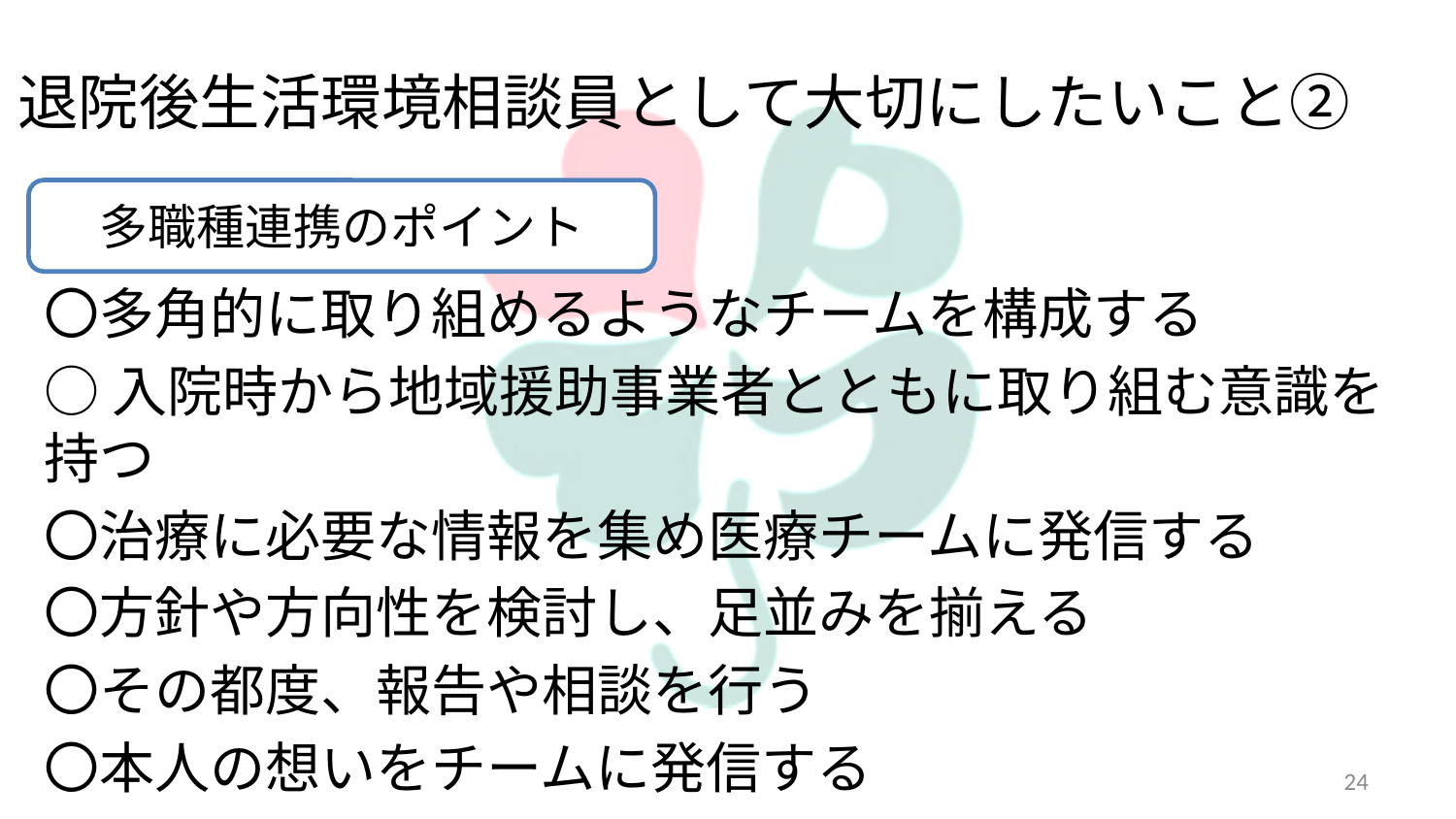

# 退院後生活環境相談員として大切にしたいこと②
多職種連携のポイント
〇多角的に取り組めるようなチームを構成する
○入院時から地域援助事業者とともに取り組む意識を持つ
〇治療に必要な情報を集め医療チームに発信する
〇方針や方向性を検討し、足並みを揃える
〇その都度、報告や相談を行う
〇本人の想いをチームに発信する
24